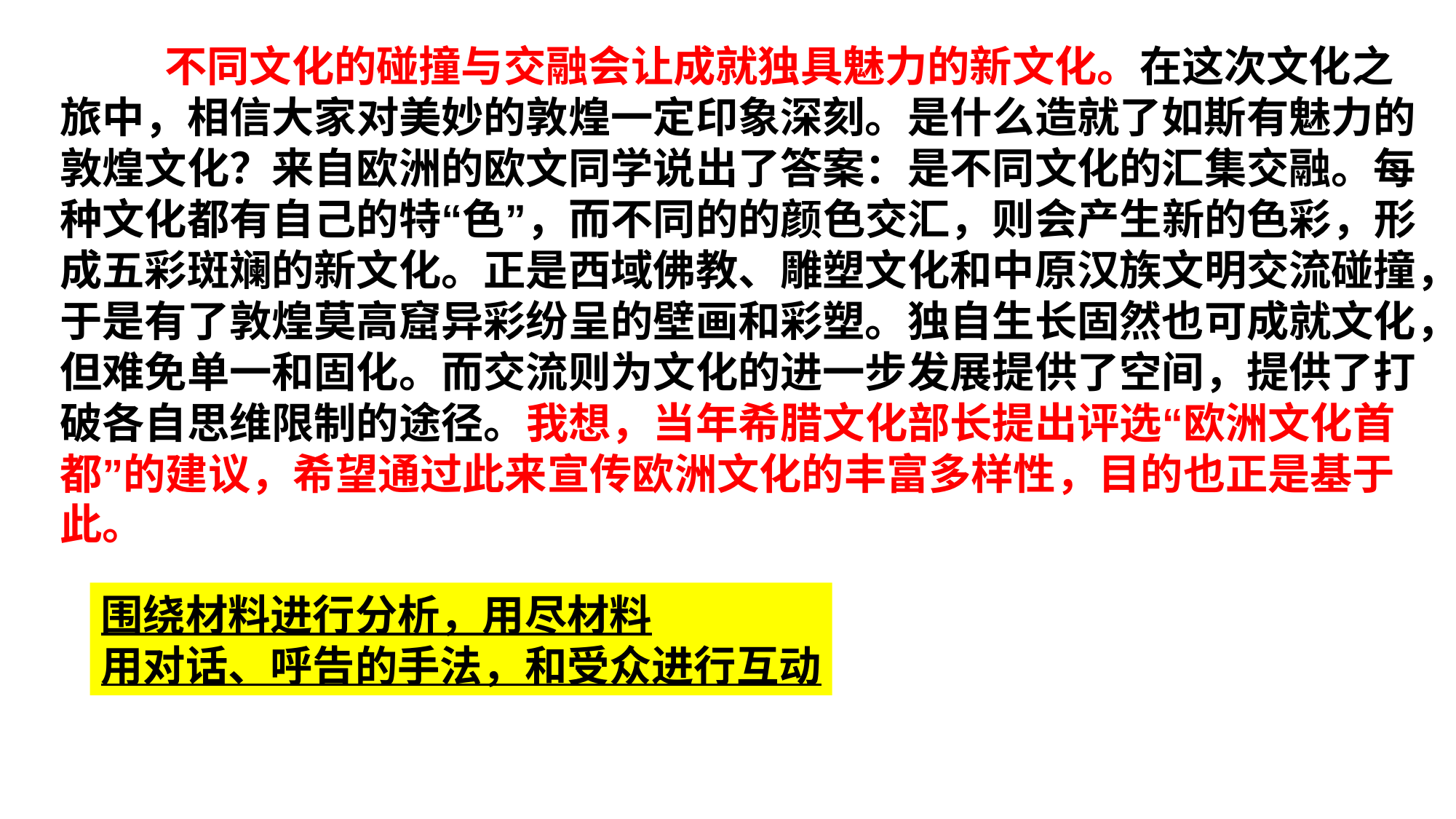

不同文化的碰撞与交融会让成就独具魅力的新文化。在这次文化之旅中，相信大家对美妙的敦煌一定印象深刻。是什么造就了如斯有魅力的敦煌文化？来自欧洲的欧文同学说出了答案：是不同文化的汇集交融。每种文化都有自己的特“色”，而不同的的颜色交汇，则会产生新的色彩，形成五彩斑斓的新文化。正是西域佛教、雕塑文化和中原汉族文明交流碰撞，于是有了敦煌莫高窟异彩纷呈的壁画和彩塑。独自生长固然也可成就文化，但难免单一和固化。而交流则为文化的进一步发展提供了空间，提供了打破各自思维限制的途径。我想，当年希腊文化部长提出评选“欧洲文化首都”的建议，希望通过此来宣传欧洲文化的丰富多样性，目的也正是基于此。
围绕材料进行分析，用尽材料
用对话、呼告的手法，和受众进行互动